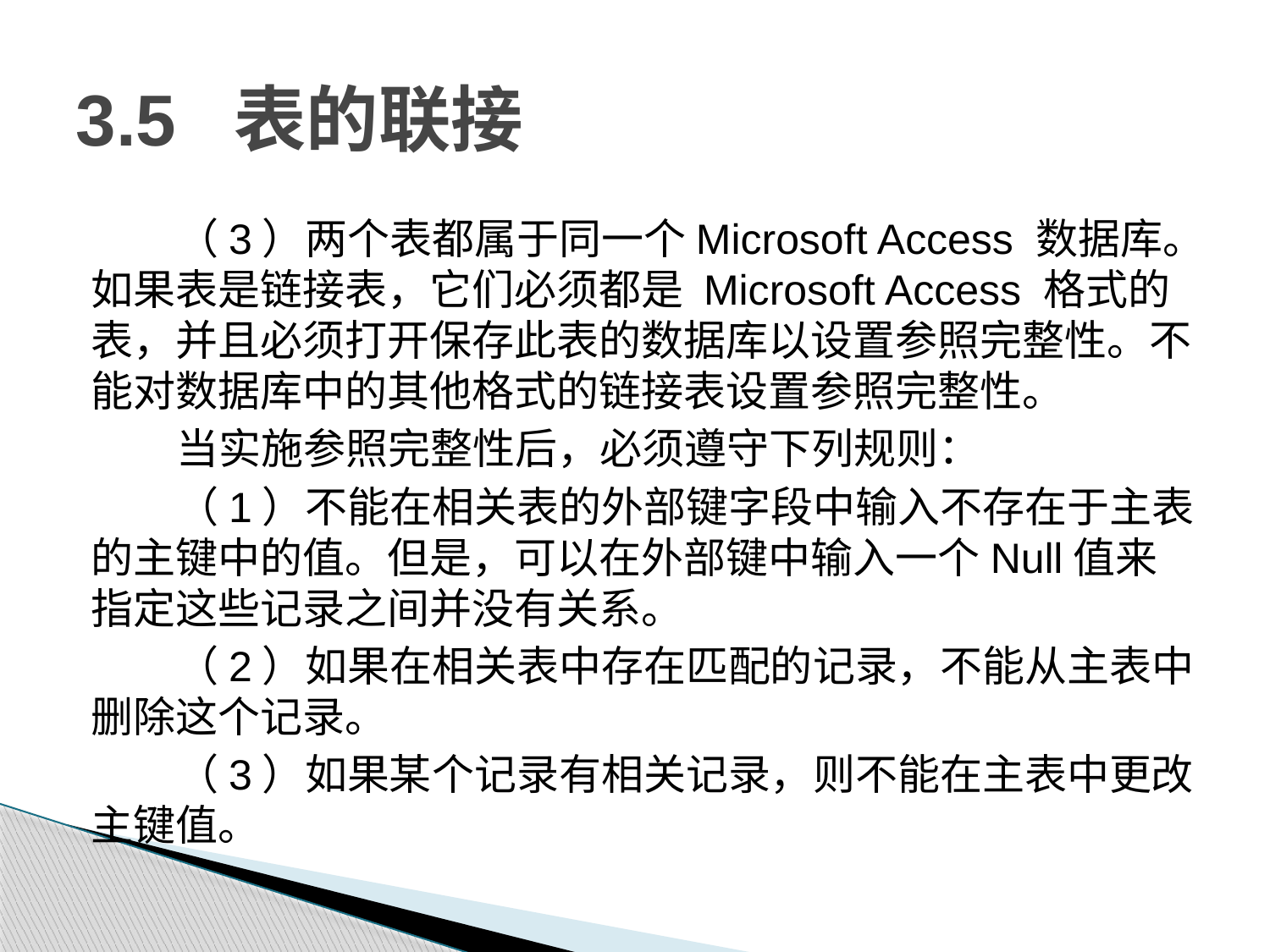

# 3.5  表的联接
（3）两个表都属于同一个Microsoft Access 数据库。如果表是链接表，它们必须都是 Microsoft Access 格式的表，并且必须打开保存此表的数据库以设置参照完整性。不能对数据库中的其他格式的链接表设置参照完整性。
当实施参照完整性后，必须遵守下列规则：
（1）不能在相关表的外部键字段中输入不存在于主表的主键中的值。但是，可以在外部键中输入一个Null值来指定这些记录之间并没有关系。
（2）如果在相关表中存在匹配的记录，不能从主表中删除这个记录。
（3）如果某个记录有相关记录，则不能在主表中更改主键值。